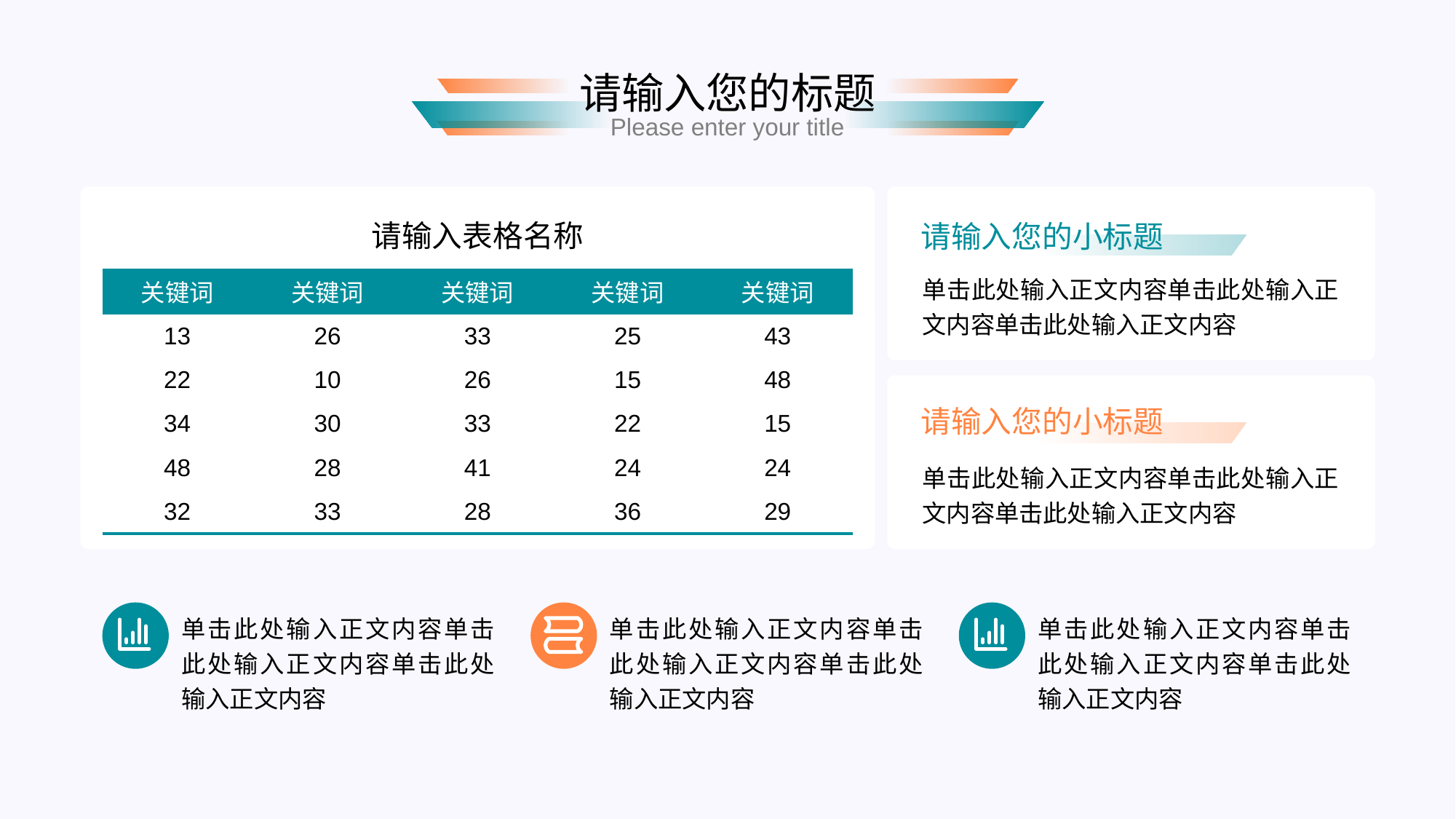

请输入您的标题

Please enter your title

请输入您的小标题

单击此处输入正文内容单击此处输入正文内容单击此处输入正文内容
请输入表格名称
| 关键词 | 关键词 | 关键词 | 关键词 | 关键词 |
| --- | --- | --- | --- | --- |
| 13 | 26 | 33 | 25 | 43 |
| 22 | 10 | 26 | 15 | 48 |
| 34 | 30 | 33 | 22 | 15 |
| 48 | 28 | 41 | 24 | 24 |
| 32 | 33 | 28 | 36 | 29 |

请输入您的小标题

单击此处输入正文内容单击此处输入正文内容单击此处输入正文内容

单击此处输入正文内容单击此处输入正文内容单击此处输入正文内容

单击此处输入正文内容单击此处输入正文内容单击此处输入正文内容

单击此处输入正文内容单击此处输入正文内容单击此处输入正文内容